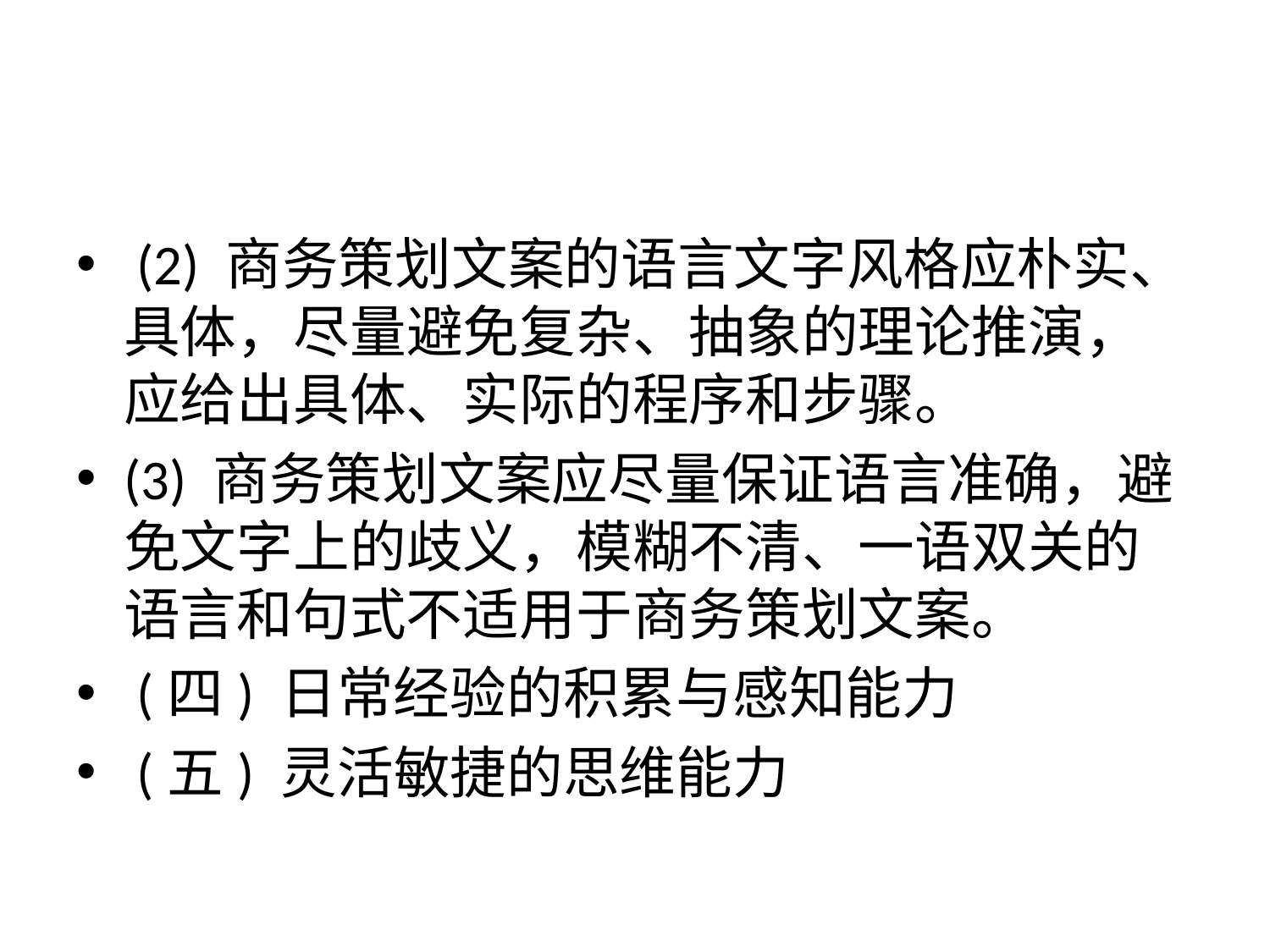

#
 (2) 商务策划文案的语言文字风格应朴实、具体，尽量避免复杂、抽象的理论推演，应给出具体、实际的程序和步骤。
(3) 商务策划文案应尽量保证语言准确，避免文字上的歧义，模糊不清、一语双关的语言和句式不适用于商务策划文案。
 (四) 日常经验的积累与感知能力
 (五) 灵活敏捷的思维能力